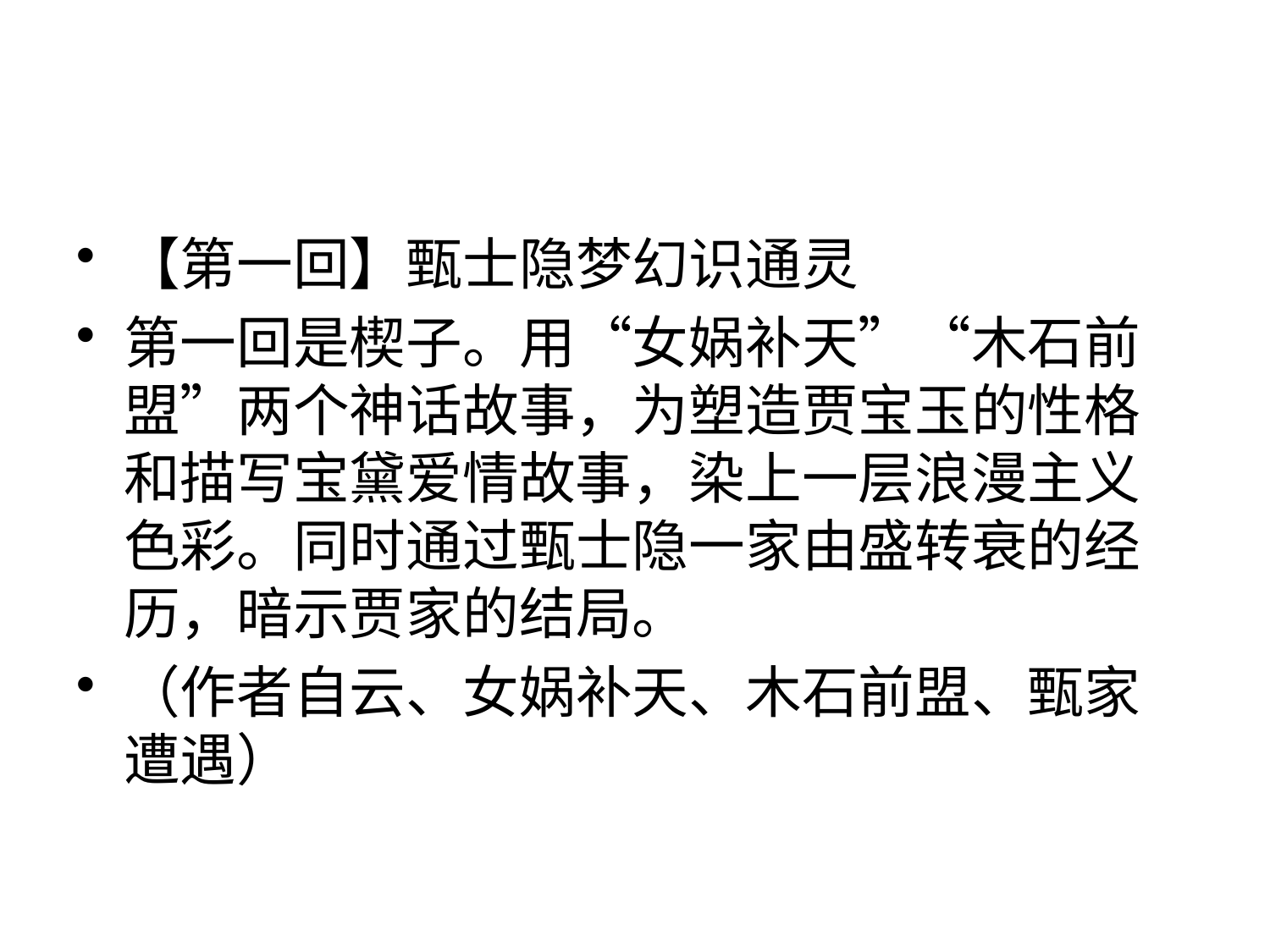

#
【第一回】甄士隐梦幻识通灵
第一回是楔子。用“女娲补天”“木石前盟”两个神话故事，为塑造贾宝玉的性格和描写宝黛爱情故事，染上一层浪漫主义色彩。同时通过甄士隐一家由盛转衰的经历，暗示贾家的结局。
（作者自云、女娲补天、木石前盟、甄家遭遇）